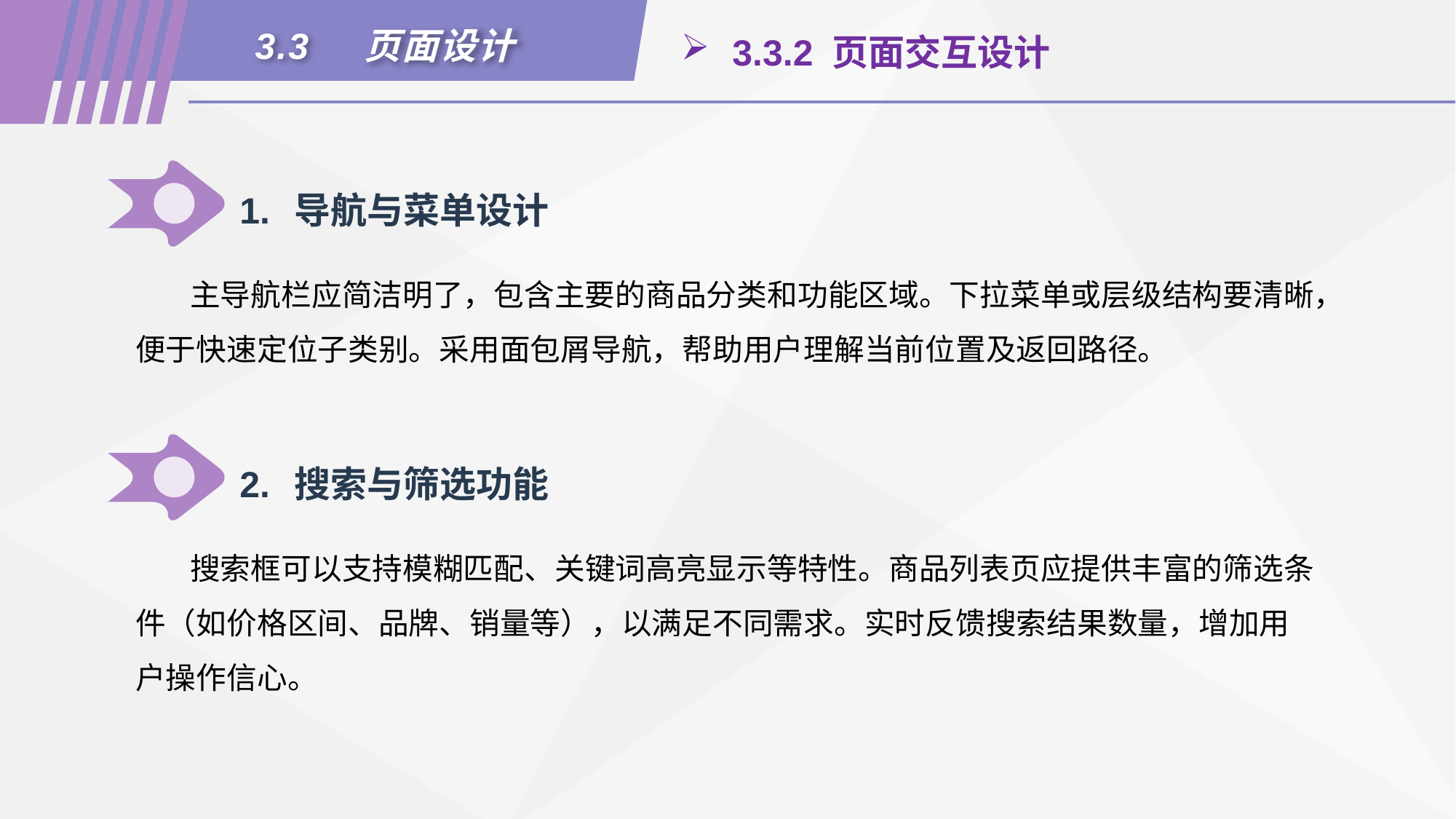

3.3	页面设计
 3.3.2 页面交互设计

1.	导航与菜单设计
主导航栏应简洁明了，包含主要的商品分类和功能区域。下拉菜单或层级结构要清晰，便于快速定位子类别。采用面包屑导航，帮助用户理解当前位置及返回路径。

2.	搜索与筛选功能
搜索框可以支持模糊匹配、关键词高亮显示等特性。商品列表页应提供丰富的筛选条件（如价格区间、品牌、销量等），以满足不同需求。实时反馈搜索结果数量，增加用户操作信心。